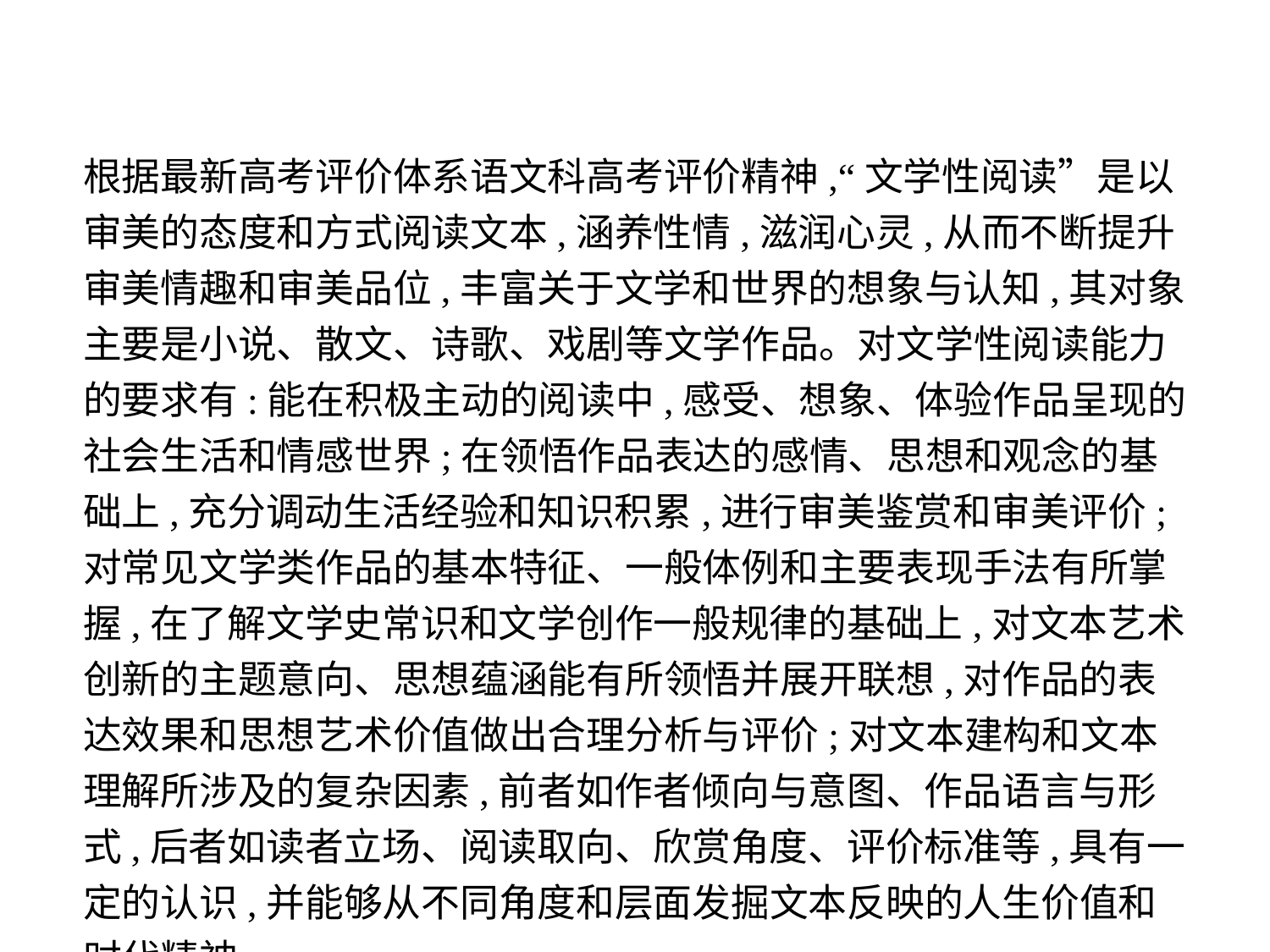

根据最新高考评价体系语文科高考评价精神,“文学性阅读”是以审美的态度和方式阅读文本,涵养性情,滋润心灵,从而不断提升审美情趣和审美品位,丰富关于文学和世界的想象与认知,其对象主要是小说、散文、诗歌、戏剧等文学作品。对文学性阅读能力的要求有:能在积极主动的阅读中,感受、想象、体验作品呈现的社会生活和情感世界;在领悟作品表达的感情、思想和观念的基础上,充分调动生活经验和知识积累,进行审美鉴赏和审美评价;对常见文学类作品的基本特征、一般体例和主要表现手法有所掌握,在了解文学史常识和文学创作一般规律的基础上,对文本艺术创新的主题意向、思想蕴涵能有所领悟并展开联想,对作品的表达效果和思想艺术价值做出合理分析与评价;对文本建构和文本理解所涉及的复杂因素,前者如作者倾向与意图、作品语言与形式,后者如读者立场、阅读取向、欣赏角度、评价标准等,具有一定的认识,并能够从不同角度和层面发掘文本反映的人生价值和时代精神。
-2-